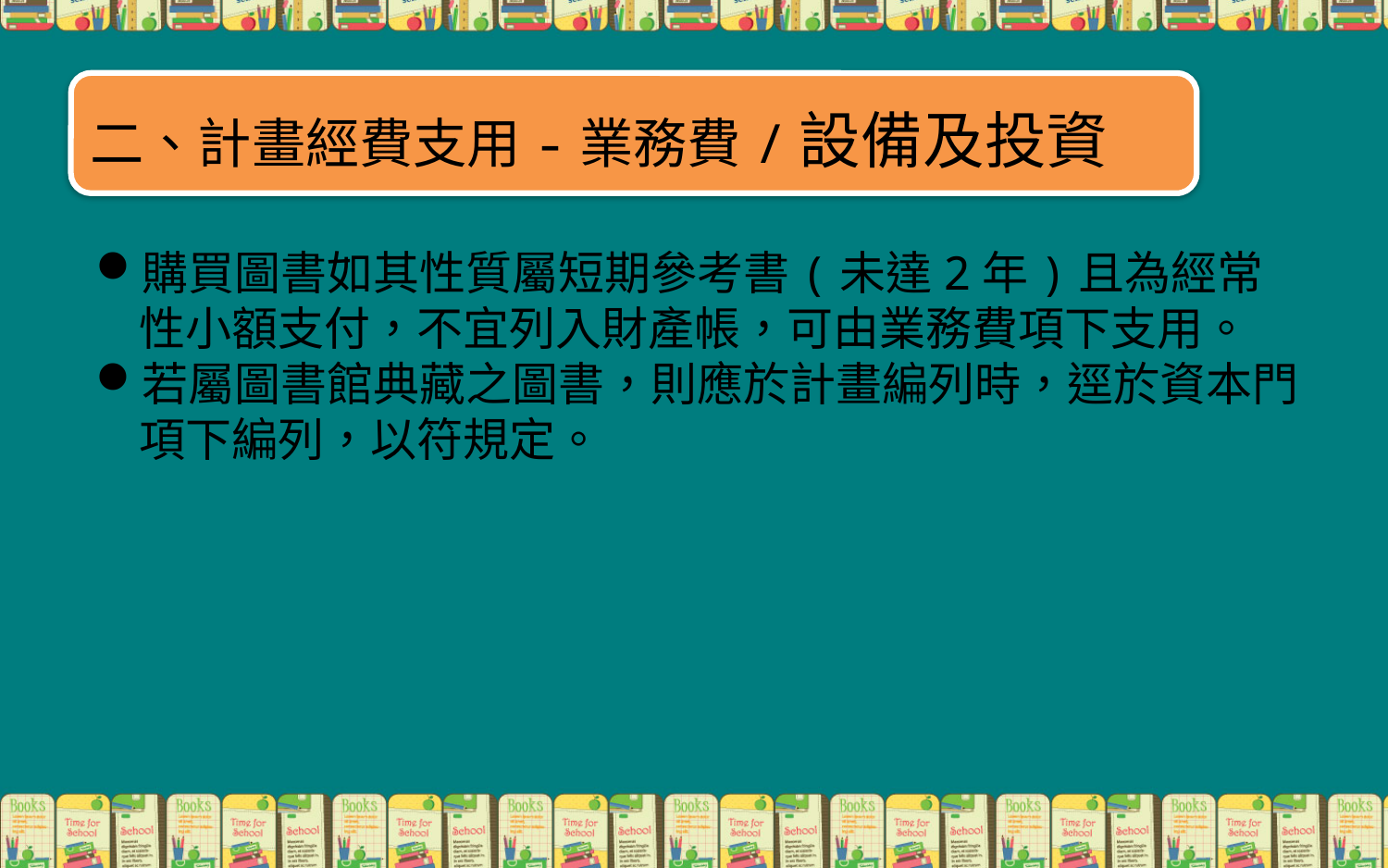

二、計畫經費支用-業務費/設備及投資

購買圖書如其性質屬短期參考書(未達2年)且為經常性小額支付，不宜列入財產帳，可由業務費項下支用。
若屬圖書館典藏之圖書，則應於計畫編列時，逕於資本門項下編列，以符規定。